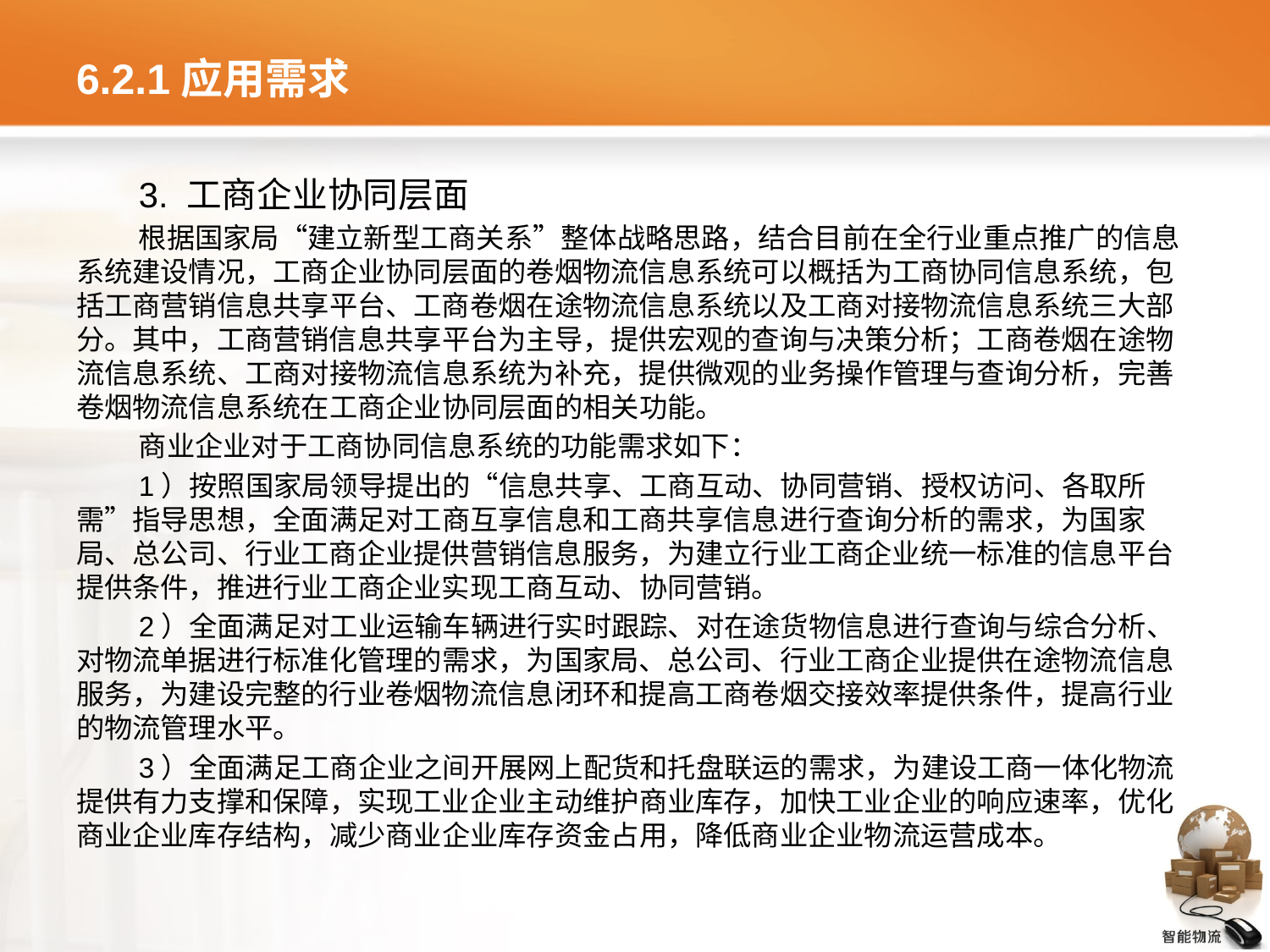

# 6.2.1应用需求
3. 工商企业协同层面
根据国家局“建立新型工商关系”整体战略思路，结合目前在全行业重点推广的信息系统建设情况，工商企业协同层面的卷烟物流信息系统可以概括为工商协同信息系统，包括工商营销信息共享平台、工商卷烟在途物流信息系统以及工商对接物流信息系统三大部分。其中，工商营销信息共享平台为主导，提供宏观的查询与决策分析；工商卷烟在途物流信息系统、工商对接物流信息系统为补充，提供微观的业务操作管理与查询分析，完善卷烟物流信息系统在工商企业协同层面的相关功能。
商业企业对于工商协同信息系统的功能需求如下：
1）按照国家局领导提出的“信息共享、工商互动、协同营销、授权访问、各取所需”指导思想，全面满足对工商互享信息和工商共享信息进行查询分析的需求，为国家局、总公司、行业工商企业提供营销信息服务，为建立行业工商企业统一标准的信息平台提供条件，推进行业工商企业实现工商互动、协同营销。
2）全面满足对工业运输车辆进行实时跟踪、对在途货物信息进行查询与综合分析、对物流单据进行标准化管理的需求，为国家局、总公司、行业工商企业提供在途物流信息服务，为建设完整的行业卷烟物流信息闭环和提高工商卷烟交接效率提供条件，提高行业的物流管理水平。
3）全面满足工商企业之间开展网上配货和托盘联运的需求，为建设工商一体化物流提供有力支撑和保障，实现工业企业主动维护商业库存，加快工业企业的响应速率，优化商业企业库存结构，减少商业企业库存资金占用，降低商业企业物流运营成本。